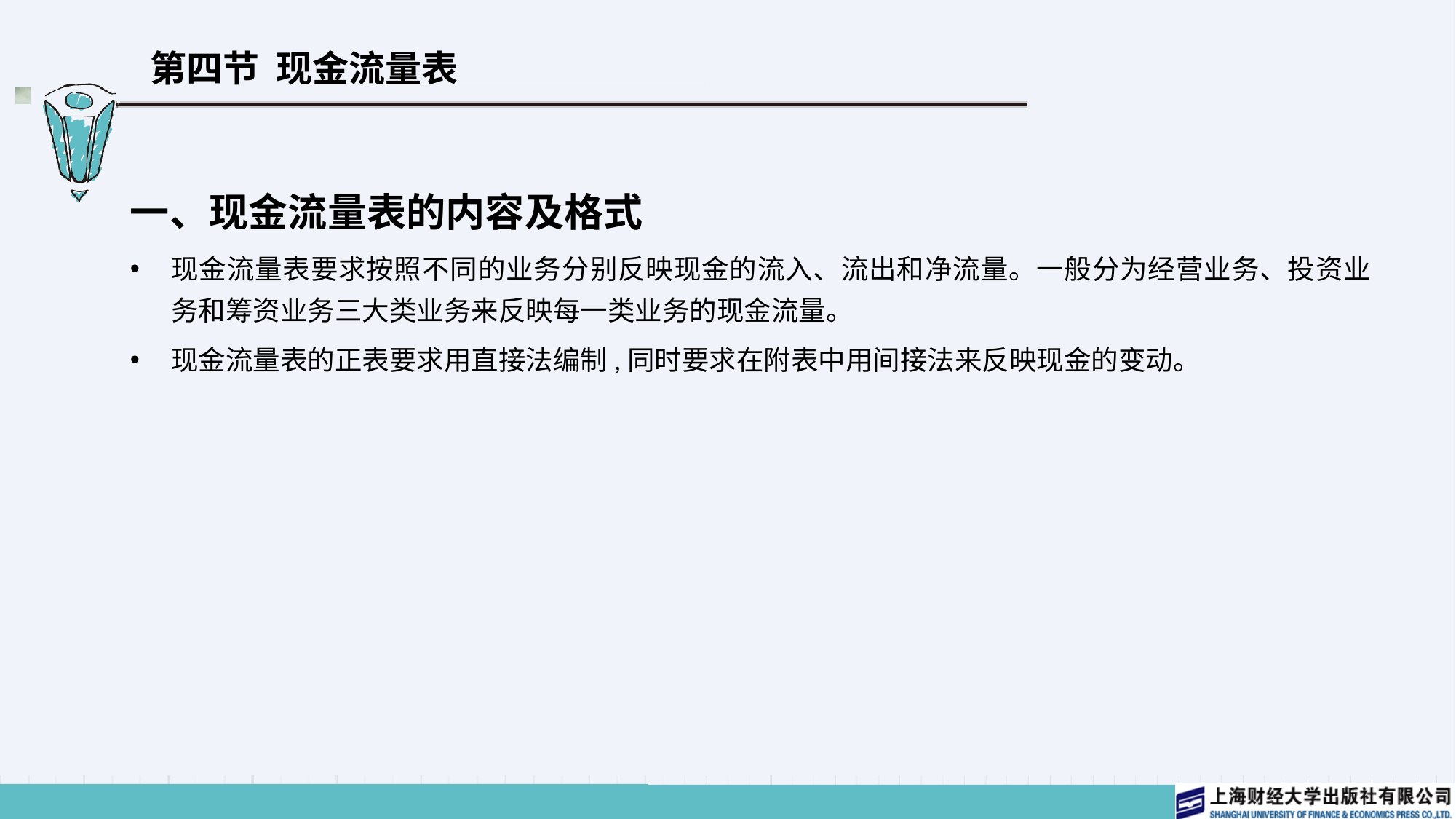

# 第四节  现金流量表
一、现金流量表的内容及格式
现金流量表要求按照不同的业务分别反映现金的流入、流出和净流量。一般分为经营业务、投资业务和筹资业务三大类业务来反映每一类业务的现金流量。
现金流量表的正表要求用直接法编制,同时要求在附表中用间接法来反映现金的变动。